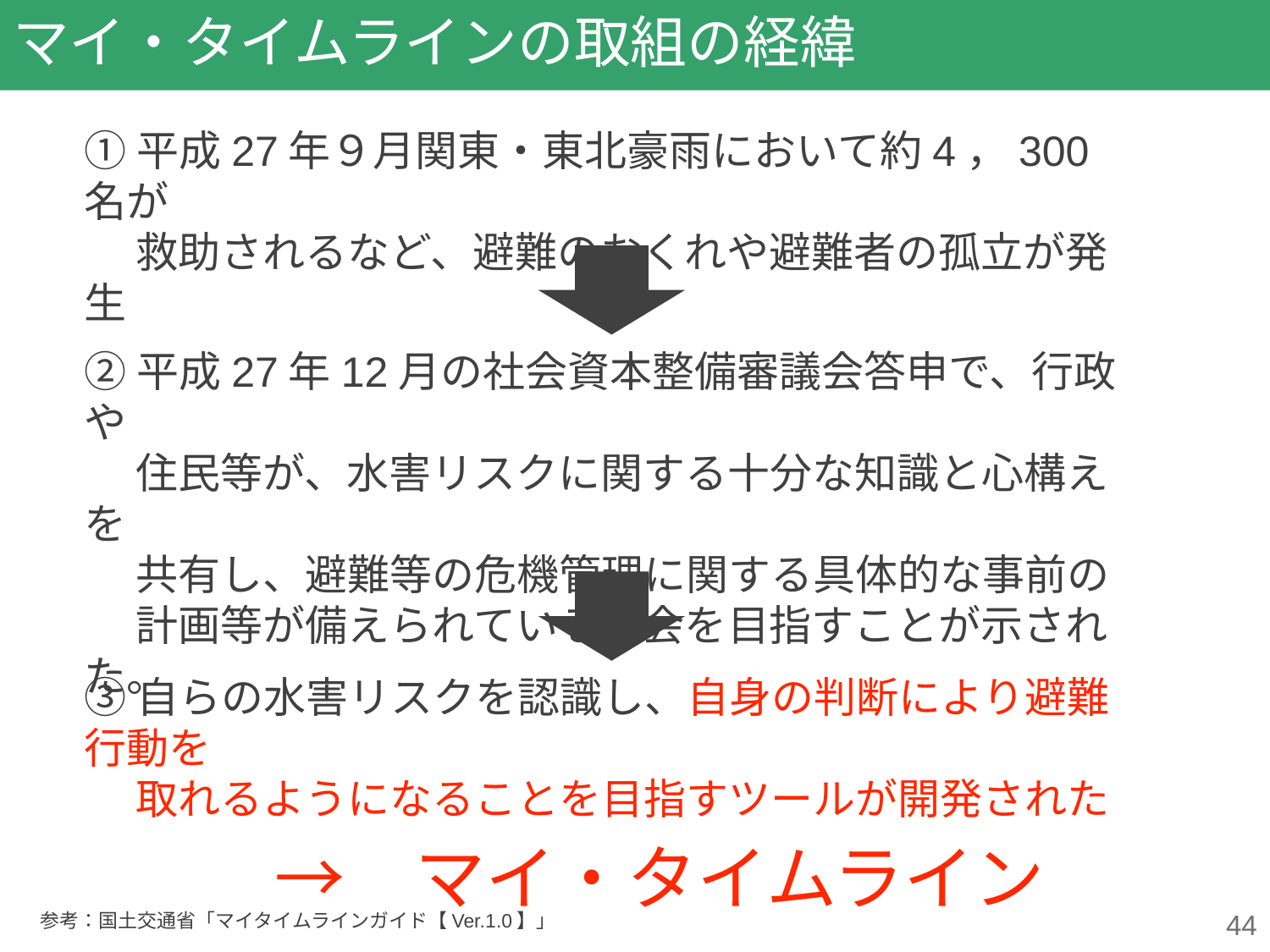

# マイ・タイムラインの取組の経緯
①平成27年９月関東・東北豪雨において約4，300名が
　 救助されるなど、避難のおくれや避難者の孤立が発生

②平成27年12月の社会資本整備審議会答申で、行政や
　 住民等が、水害リスクに関する十分な知識と心構えを
 　共有し、避難等の危機管理に関する具体的な事前の
 　計画等が備えられている社会を目指すことが示された。

③自らの水害リスクを認識し、自身の判断により避難行動を
　 取れるようになることを目指すツールが開発された
　　→　マイ・タイムライン
44
参考：国土交通省「マイタイムラインガイド【Ver.1.0】」